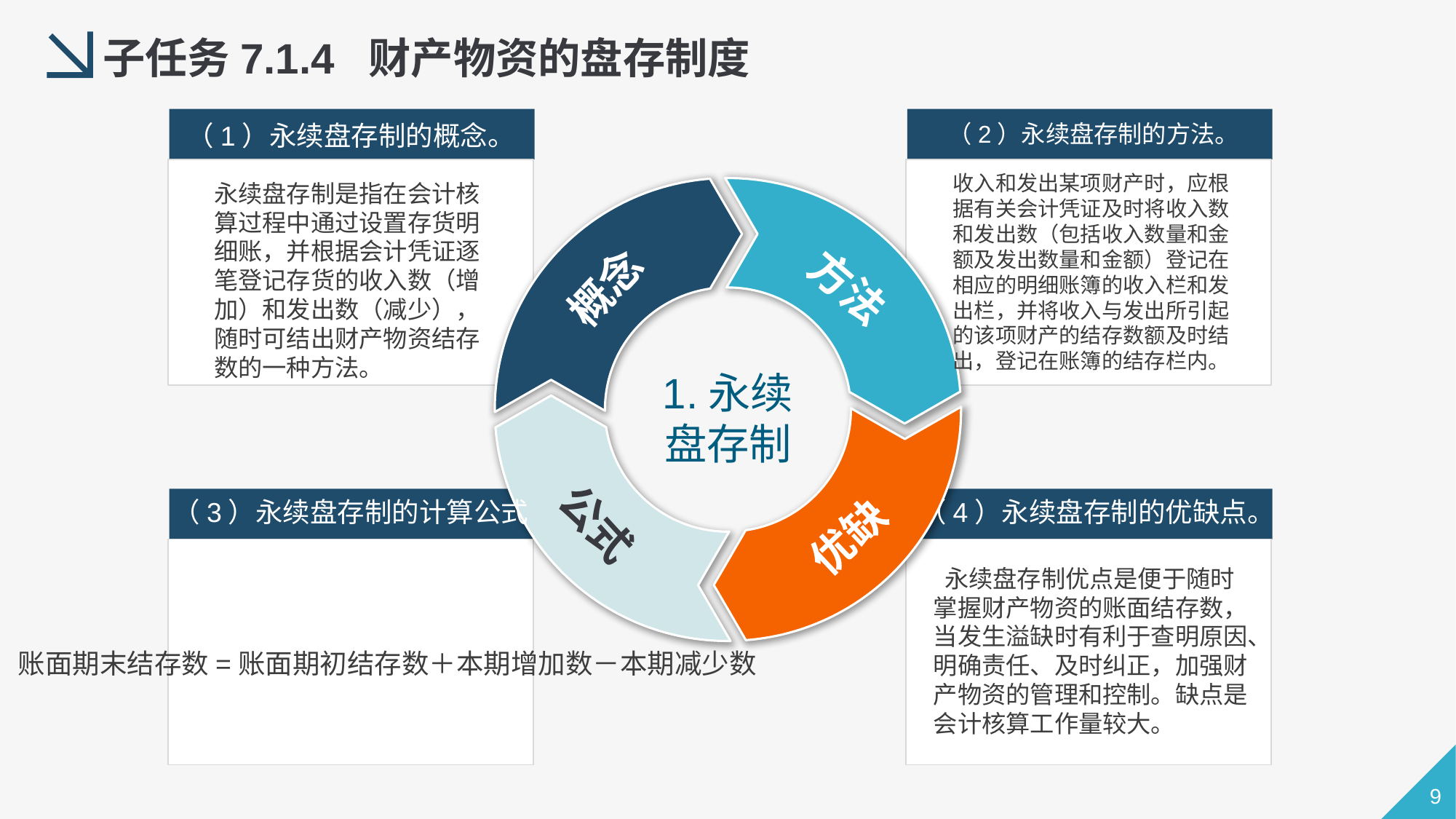

子任务7.1.4  财产物资的盘存制度

（1）永续盘存制的概念。
（2）永续盘存制的方法。
收入和发出某项财产时，应根据有关会计凭证及时将收入数和发出数（包括收入数量和金额及发出数量和金额）登记在相应的明细账簿的收入栏和发出栏，并将收入与发出所引起的该项财产的结存数额及时结出，登记在账簿的结存栏内。
永续盘存制是指在会计核算过程中通过设置存货明细账，并根据会计凭证逐笔登记存货的收入数（增加）和发出数（减少），随时可结出财产物资结存数的一种方法。

概念
方法
1.永续盘存制

（3）永续盘存制的计算公式
（4）永续盘存制的优缺点。
公式
优缺
 永续盘存制优点是便于随时掌握财产物资的账面结存数，当发生溢缺时有利于查明原因、明确责任、及时纠正，加强财产物资的管理和控制。缺点是会计核算工作量较大。
账面期末结存数=账面期初结存数＋本期增加数－本期减少数